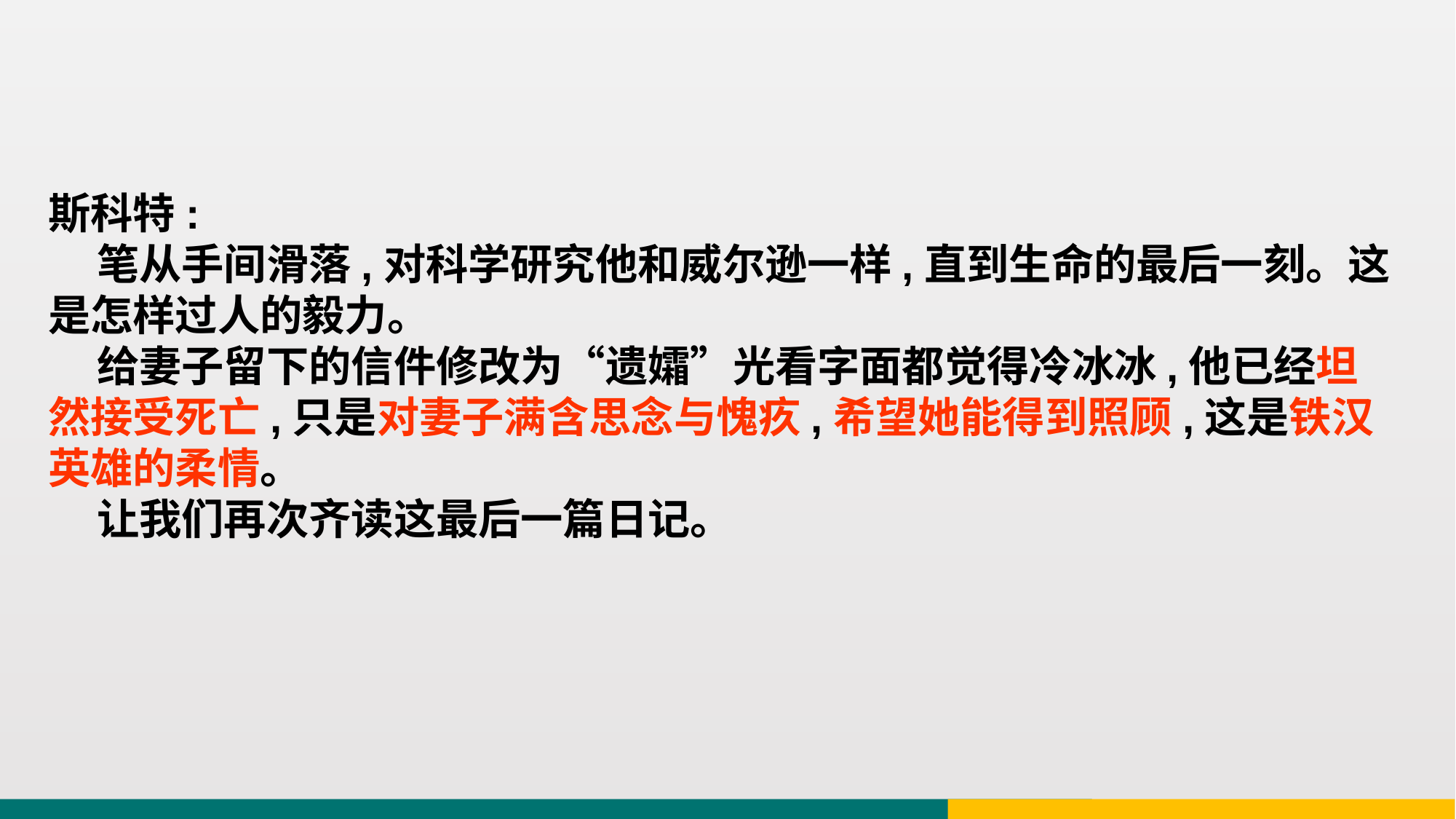

斯科特:
    笔从手间滑落,对科学研究他和威尔逊一样,直到生命的最后一刻。这是怎样过人的毅力。
    给妻子留下的信件修改为“遗孀”光看字面都觉得冷冰冰,他已经坦然接受死亡,只是对妻子满含思念与愧疚,希望她能得到照顾,这是铁汉英雄的柔情。
    让我们再次齐读这最后一篇日记。